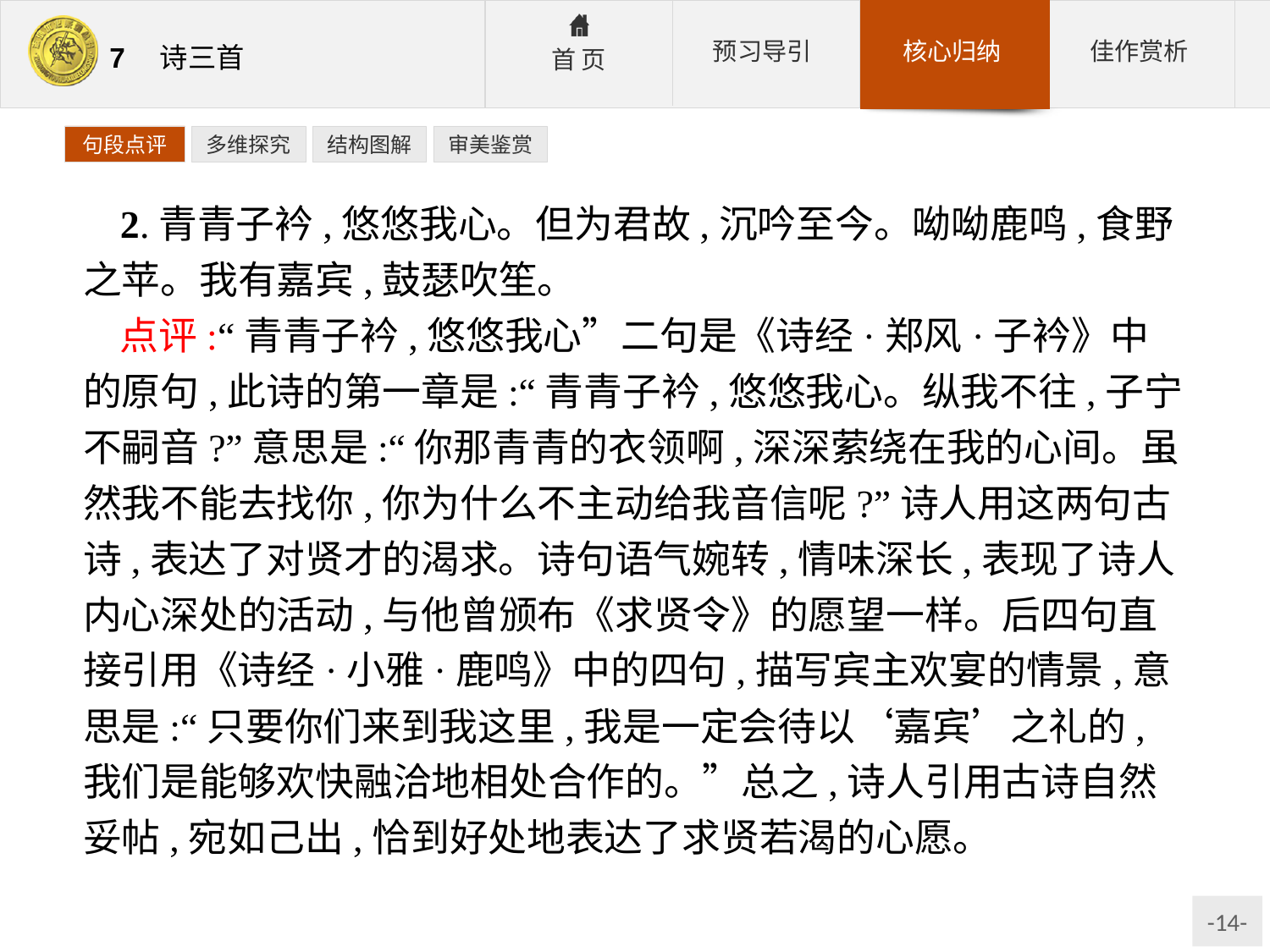

句段点评
多维探究
结构图解
审美鉴赏
2.青青子衿,悠悠我心。但为君故,沉吟至今。呦呦鹿鸣,食野之苹。我有嘉宾,鼓瑟吹笙。
点评:“青青子衿,悠悠我心”二句是《诗经·郑风·子衿》中的原句,此诗的第一章是:“青青子衿,悠悠我心。纵我不往,子宁不嗣音?”意思是:“你那青青的衣领啊,深深萦绕在我的心间。虽然我不能去找你,你为什么不主动给我音信呢?”诗人用这两句古诗,表达了对贤才的渴求。诗句语气婉转,情味深长,表现了诗人内心深处的活动,与他曾颁布《求贤令》的愿望一样。后四句直接引用《诗经·小雅·鹿鸣》中的四句,描写宾主欢宴的情景,意思是:“只要你们来到我这里,我是一定会待以‘嘉宾’之礼的,我们是能够欢快融洽地相处合作的。”总之,诗人引用古诗自然妥帖,宛如己出,恰到好处地表达了求贤若渴的心愿。